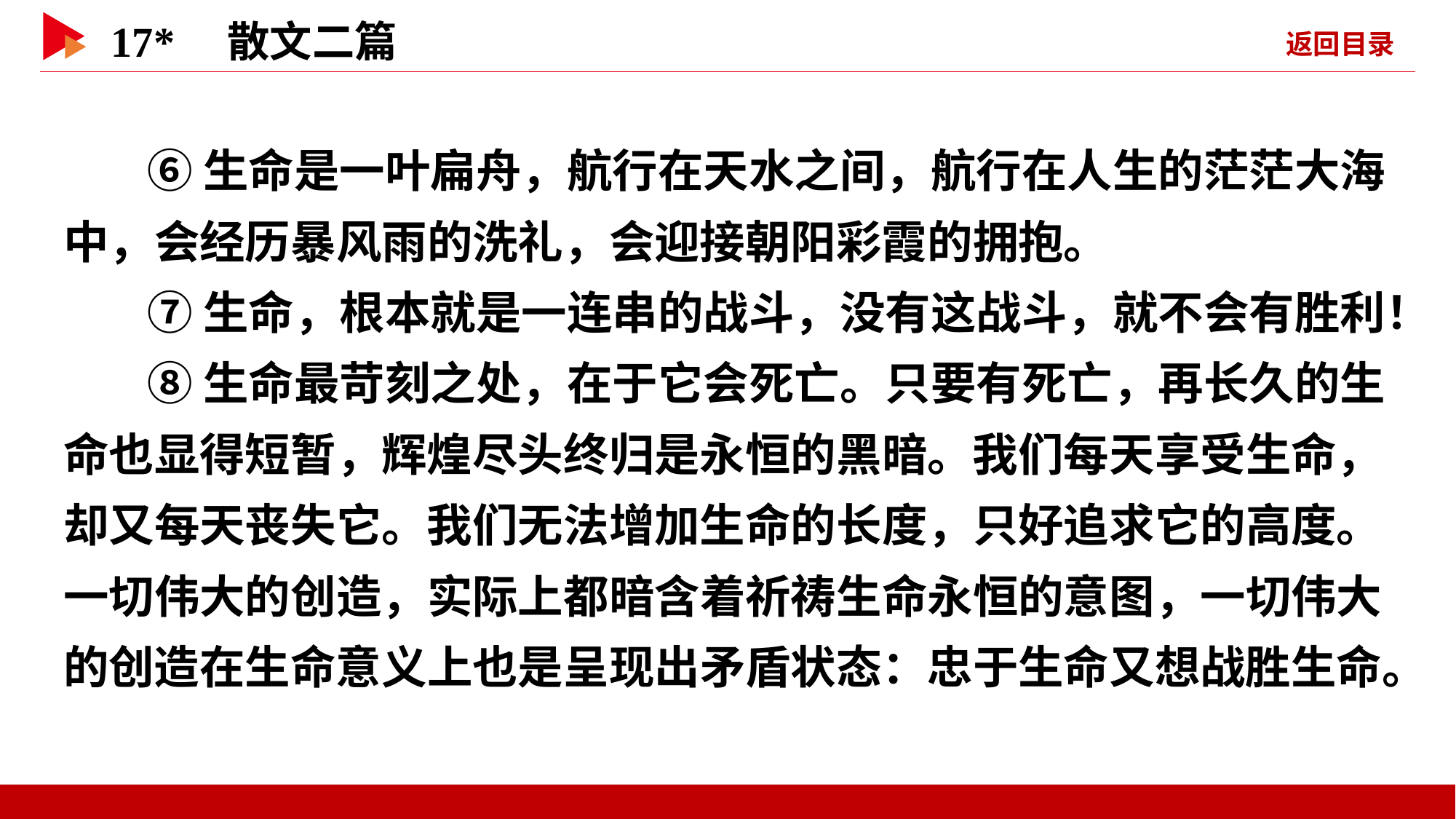

⑥生命是一叶扁舟，航行在天水之间，航行在人生的茫茫大海中，会经历暴风雨的洗礼，会迎接朝阳彩霞的拥抱。
⑦生命，根本就是一连串的战斗，没有这战斗，就不会有胜利！
⑧生命最苛刻之处，在于它会死亡。只要有死亡，再长久的生命也显得短暂，辉煌尽头终归是永恒的黑暗。我们每天享受生命，却又每天丧失它。我们无法增加生命的长度，只好追求它的高度。一切伟大的创造，实际上都暗含着祈祷生命永恒的意图，一切伟大的创造在生命意义上也是呈现出矛盾状态：忠于生命又想战胜生命。